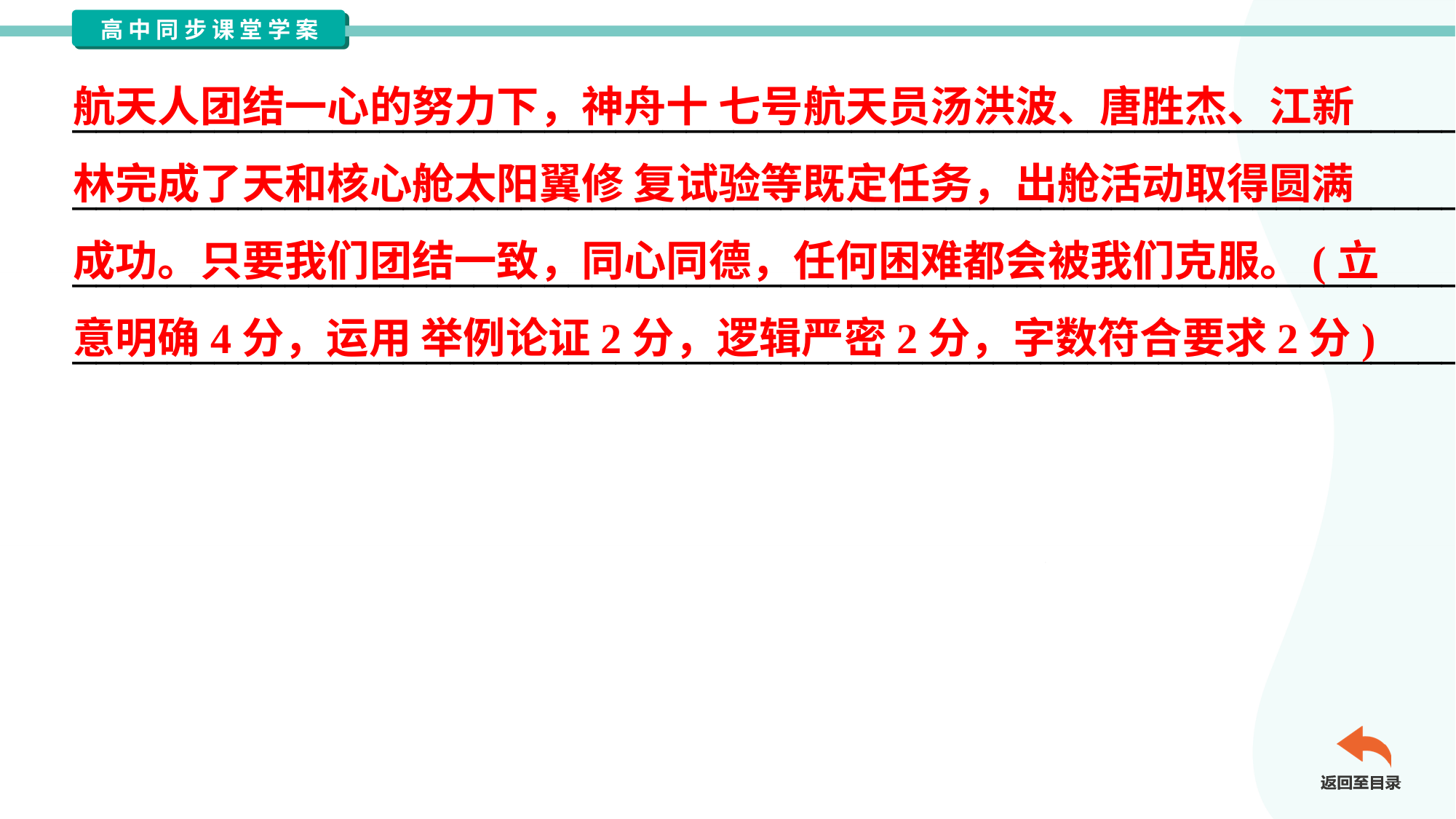

航天人团结一心的努力下，神舟十 七号航天员汤洪波、唐胜杰、江新
林完成了天和核心舱太阳翼修 复试验等既定任务，出舱活动取得圆满
成功。只要我们团结一致，同心同德，任何困难都会被我们克服。(立
意明确4分，运用 举例论证2分，逻辑严密2分，字数符合要求2分)
_____________________________________________________________
_____________________________________________________________
_____________________________________________________________
_____________________________________________________________